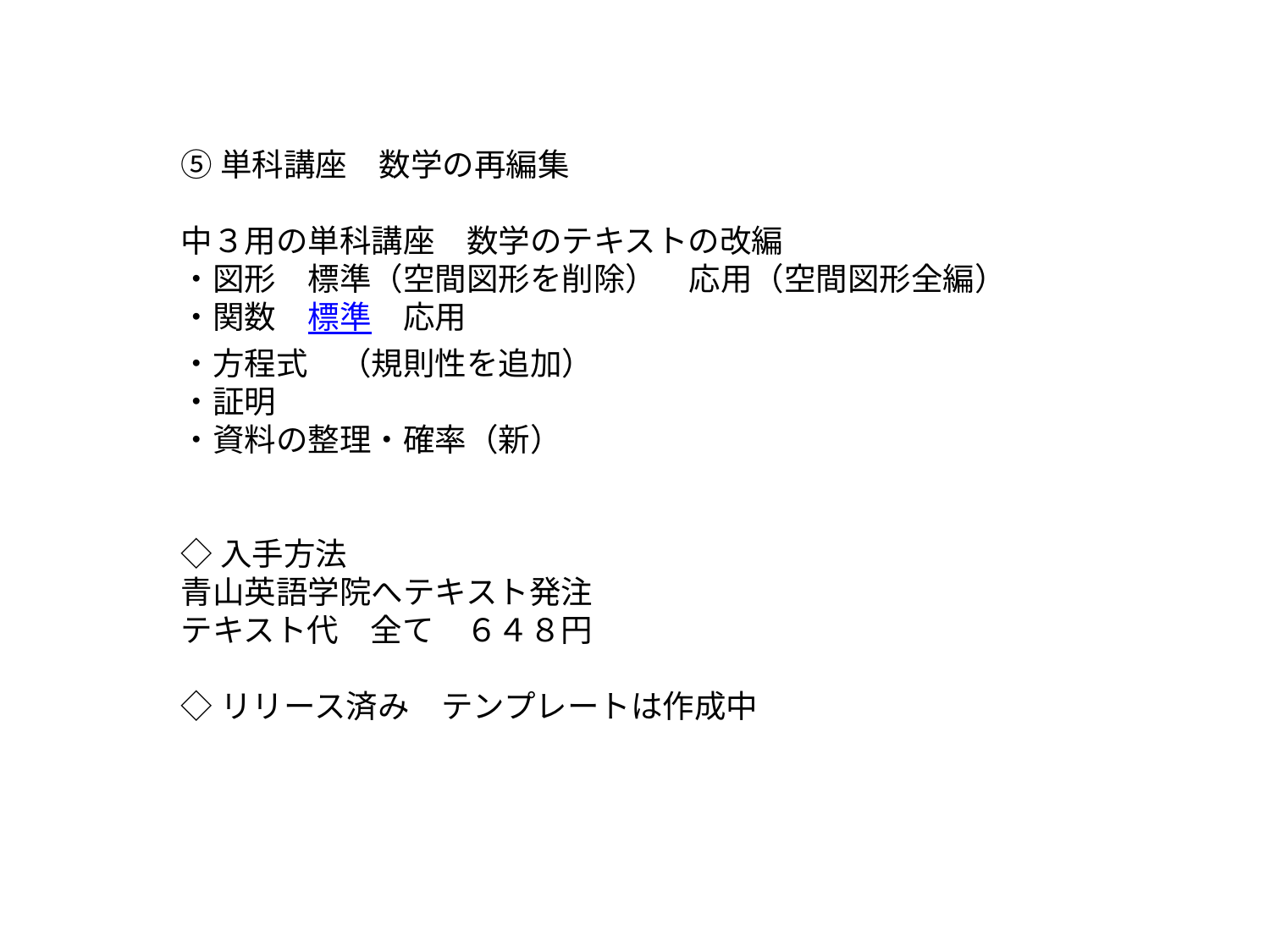

⑤単科講座　数学の再編集

中３用の単科講座　数学のテキストの改編
・図形　標準（空間図形を削除）　応用（空間図形全編）
・関数　標準　応用
・方程式　（規則性を追加）
・証明
・資料の整理・確率（新）

◇入手方法
青山英語学院へテキスト発注
テキスト代　全て　６４８円

◇リリース済み　テンプレートは作成中